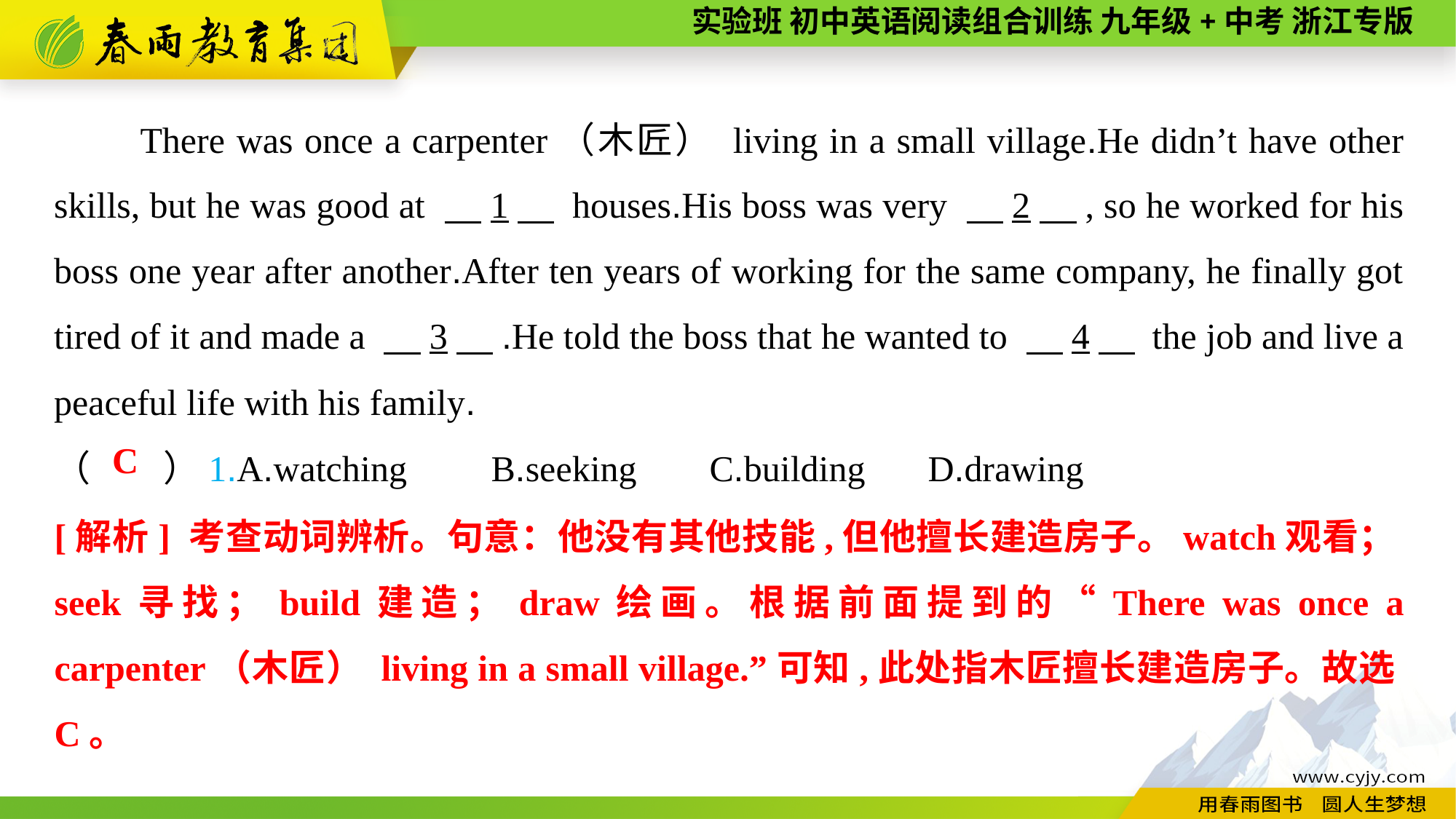

There was once a carpenter（木匠） living in a small village.He didn’t have other skills, but he was good at 　1　 houses.His boss was very 　2　, so he worked for his boss one year after another.After ten years of working for the same company, he finally got tired of it and made a 　3　.He told the boss that he wanted to 　4　 the job and live a peaceful life with his family.
（　　）1.A.watching	B.seeking	C.building	D.drawing
C
[解析] 考查动词辨析。句意：他没有其他技能,但他擅长建造房子。watch观看；seek寻找；build建造；draw绘画。根据前面提到的“There was once a carpenter（木匠） living in a small village.”可知,此处指木匠擅长建造房子。故选C。